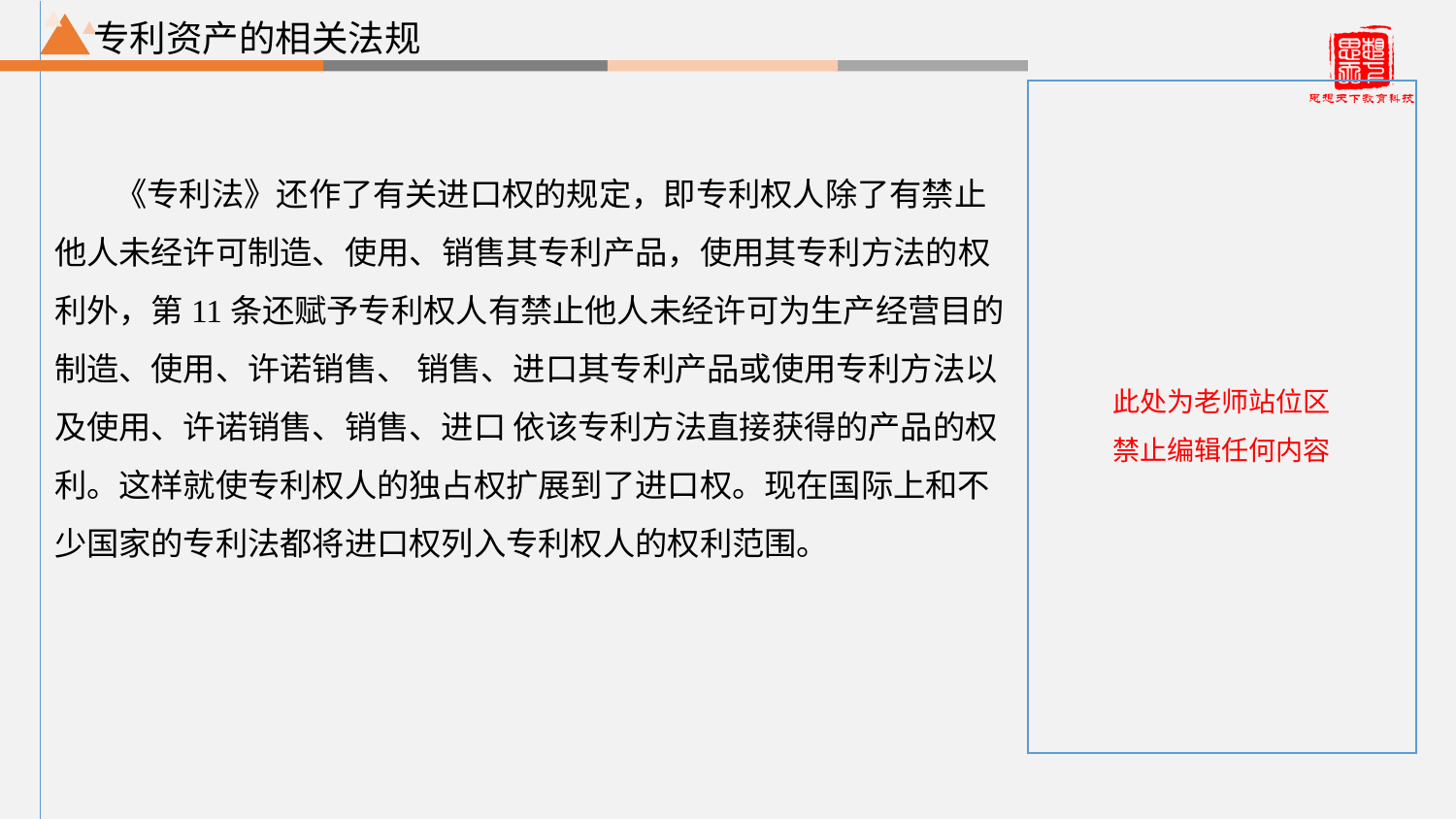

专利资产的相关法规
《专利法》还作了有关进口权的规定，即专利权人除了有禁止他人未经许可制造、使用、销售其专利产品，使用其专利方法的权利外，第11条还赋予专利权人有禁止他人未经许可为生产经营目的制造、使用、许诺销售、 销售、进口其专利产品或使用专利方法以及使用、许诺销售、销售、进口 依该专利方法直接获得的产品的权利。这样就使专利权人的独占权扩展到了进口权。现在国际上和不少国家的专利法都将进口权列入专利权人的权利范围。
28